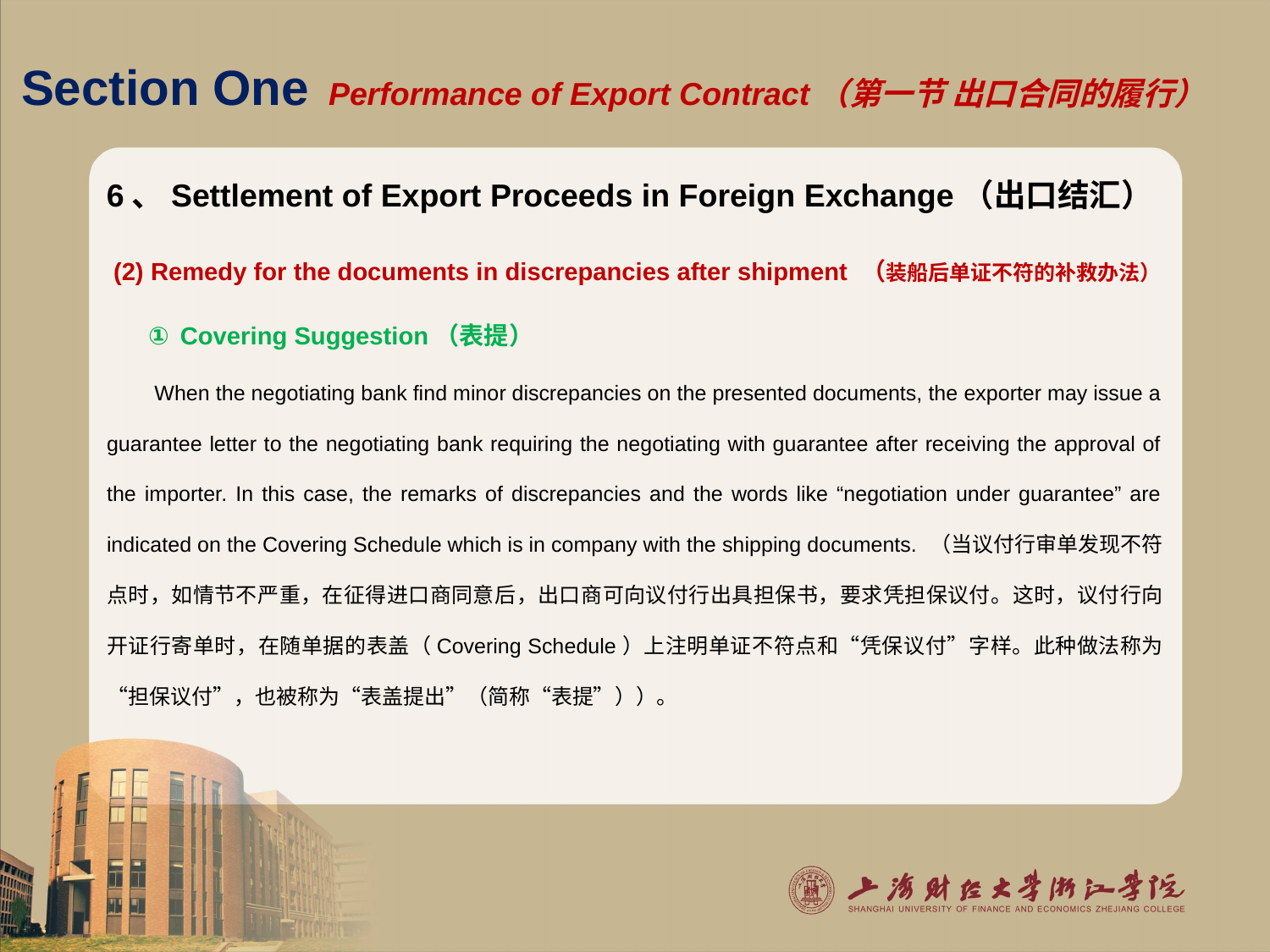

# Section One  Performance of Export Contract（第一节 出口合同的履行）
6、Settlement of Export Proceeds in Foreign Exchange（出口结汇）
 (2) Remedy for the documents in discrepancies after shipment （装船后单证不符的补救办法）
      ① Covering Suggestion（表提）
        When the negotiating bank find minor discrepancies on the presented documents, the exporter may issue a guarantee letter to the negotiating bank requiring the negotiating with guarantee after receiving the approval of the importer. In this case, the remarks of discrepancies and the words like “negotiation under guarantee” are indicated on the Covering Schedule which is in company with the shipping documents. （当议付行审单发现不符点时，如情节不严重，在征得进口商同意后，出口商可向议付行出具担保书，要求凭担保议付。这时，议付行向开证行寄单时，在随单据的表盖（Covering Schedule）上注明单证不符点和“凭保议付”字样。此种做法称为“担保议付”，也被称为“表盖提出”（简称“表提”））。